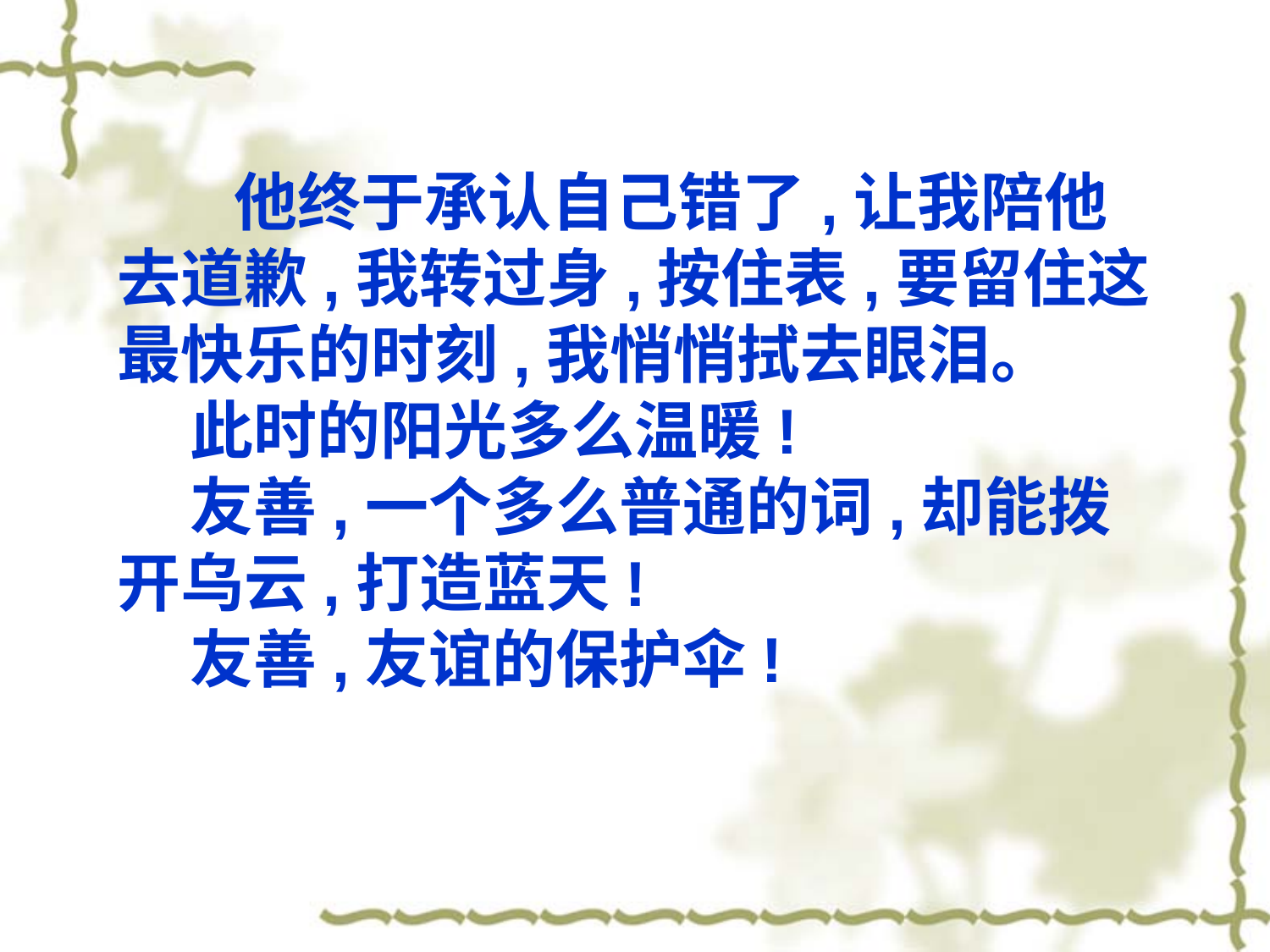

他终于承认自己错了,让我陪他去道歉,我转过身,按住表,要留住这最快乐的时刻,我悄悄拭去眼泪。
    此时的阳光多么温暖!
    友善,一个多么普通的词,却能拨开乌云,打造蓝天!
    友善,友谊的保护伞!

112